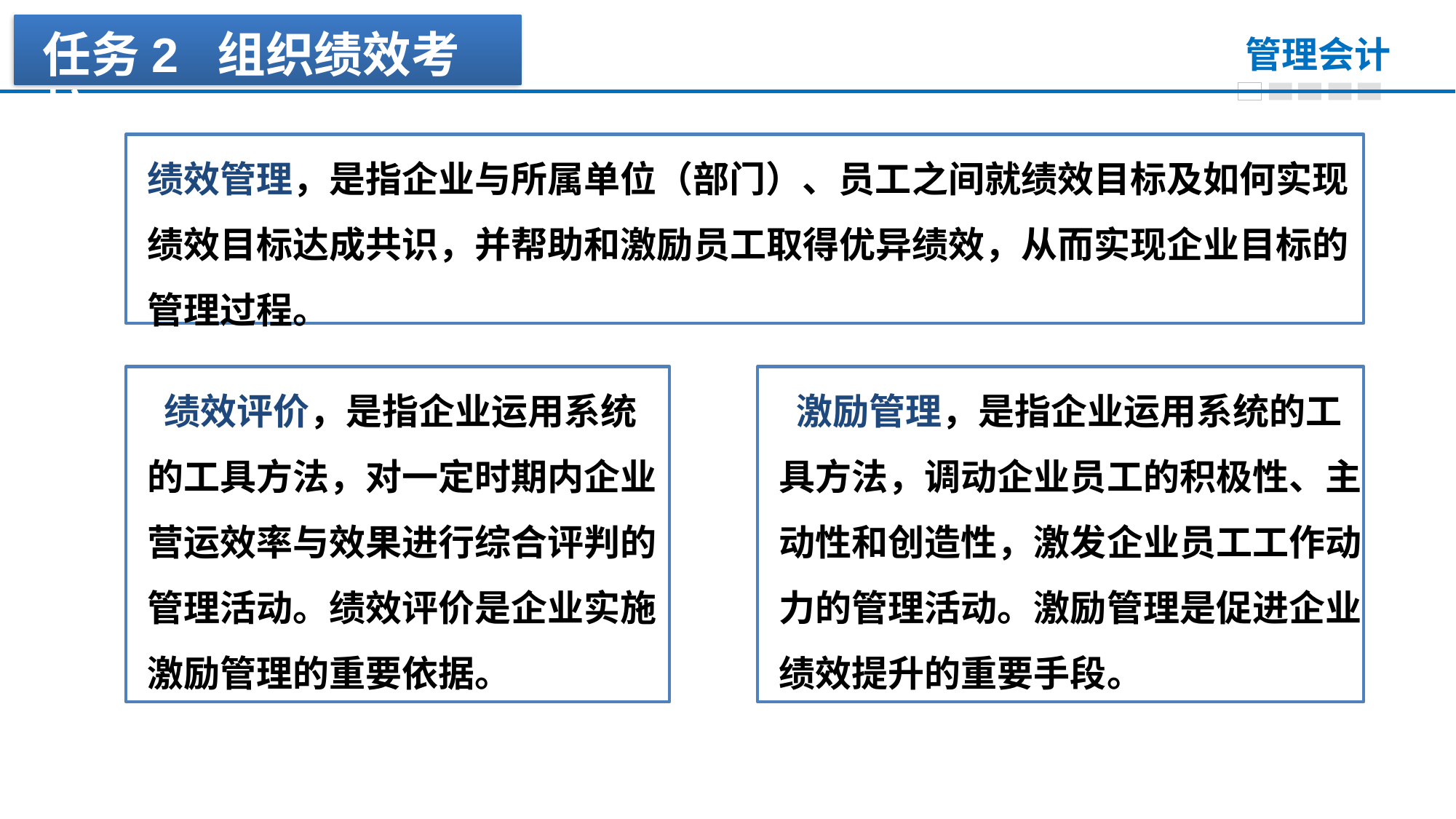

任务2  组织绩效考核
绩效管理，是指企业与所属单位（部门）、员工之间就绩效目标及如何实现绩效目标达成共识，并帮助和激励员工取得优异绩效，从而实现企业目标的管理过程。
 绩效评价，是指企业运用系统的工具方法，对一定时期内企业营运效率与效果进行综合评判的管理活动。绩效评价是企业实施激励管理的重要依据。
 激励管理，是指企业运用系统的工具方法，调动企业员工的积极性、主动性和创造性，激发企业员工工作动力的管理活动。激励管理是促进企业绩效提升的重要手段。